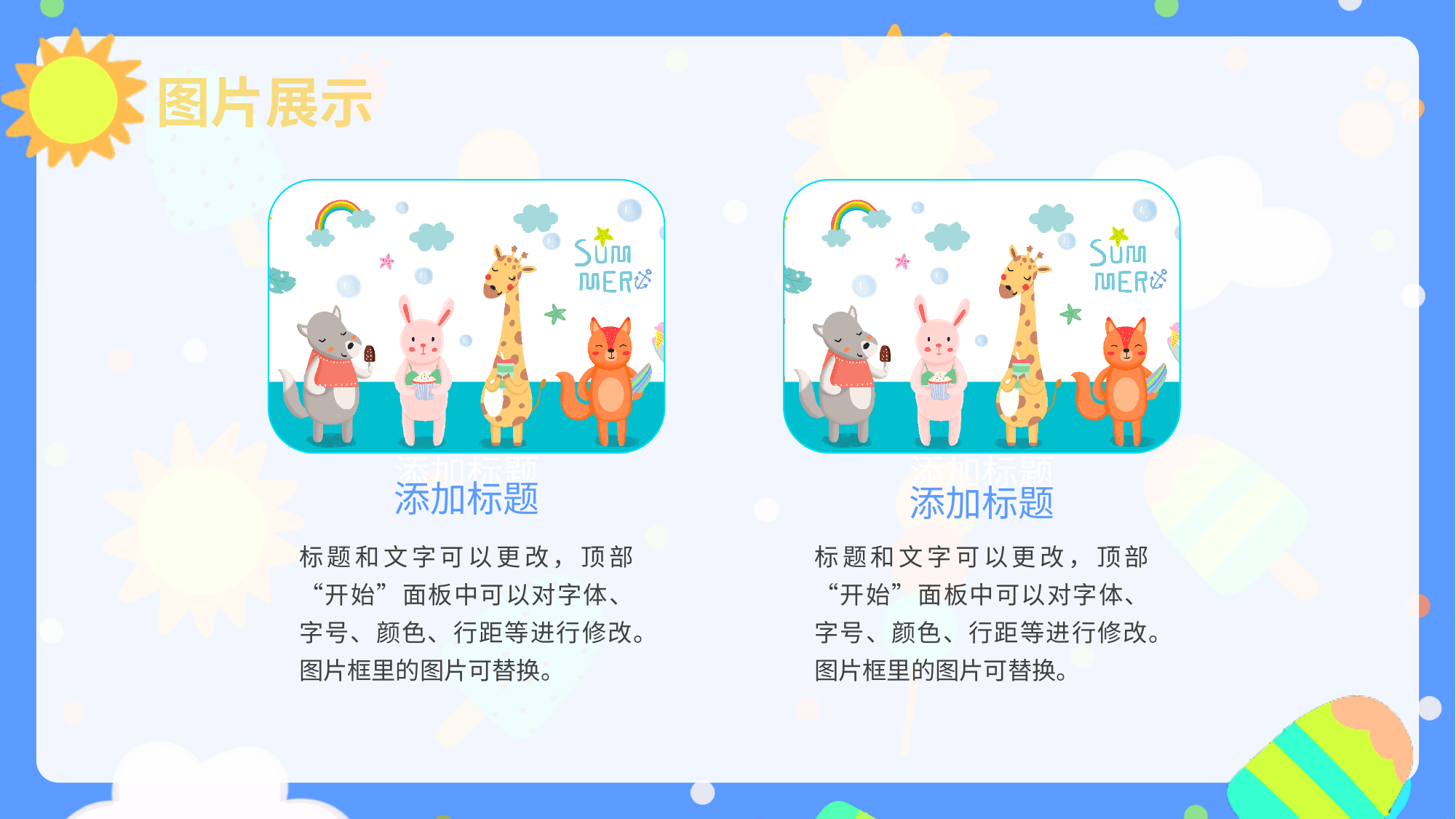

图片展示

添加标题
添加标题

添加标题
添加标题
标题和文字可以更改，顶部“开始”面板中可以对字体、字号、颜色、行距等进行修改。图片框里的图片可替换。
标题和文字可以更改，顶部“开始”面板中可以对字体、字号、颜色、行距等进行修改。图片框里的图片可替换。